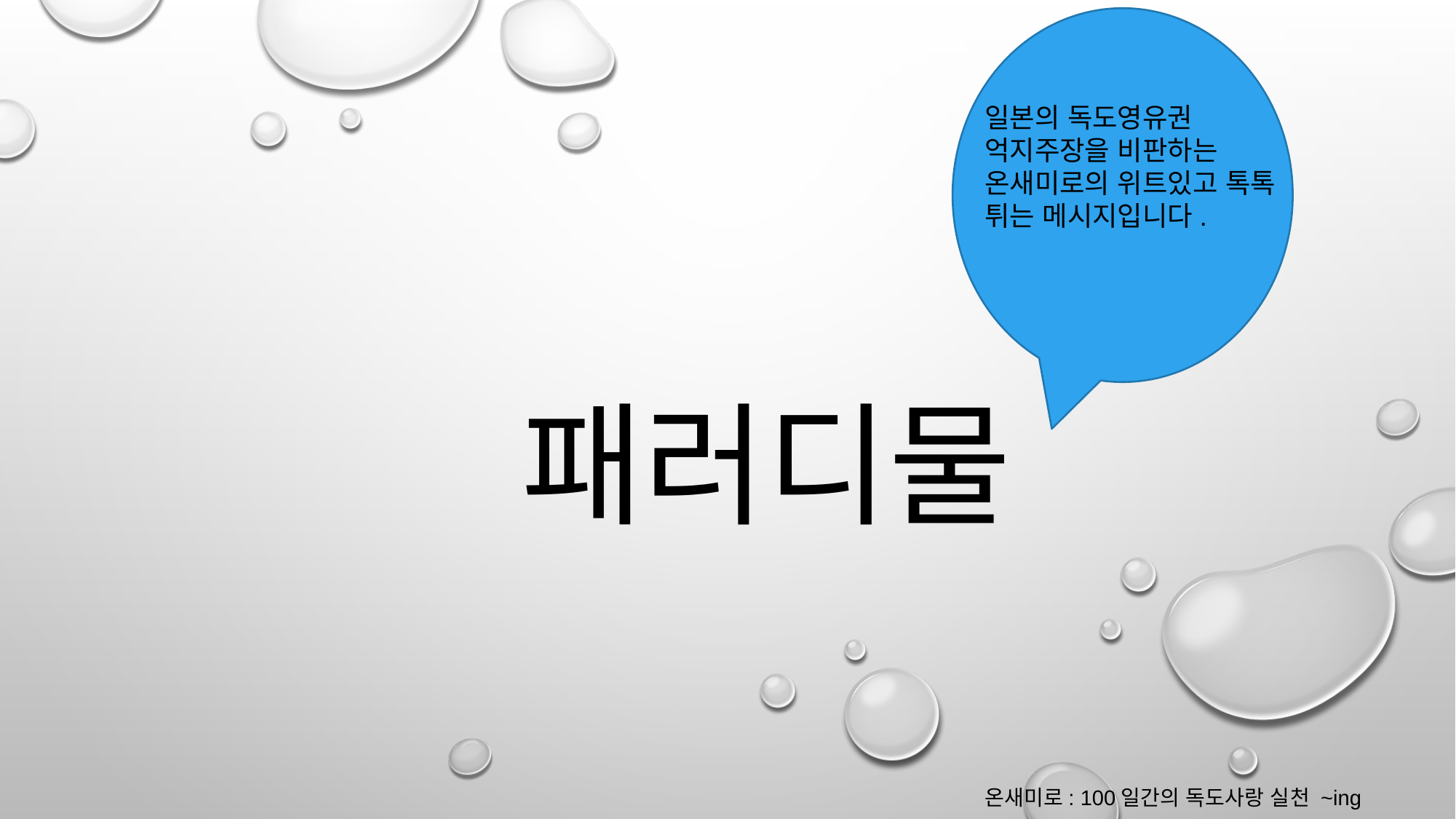

일본의 독도영유권 억지주장을 비판하는
온새미로의 위트있고 톡톡 튀는 메시지입니다.
# 패러디물

온새미로: 100일간의 독도사랑 실천 ~ing